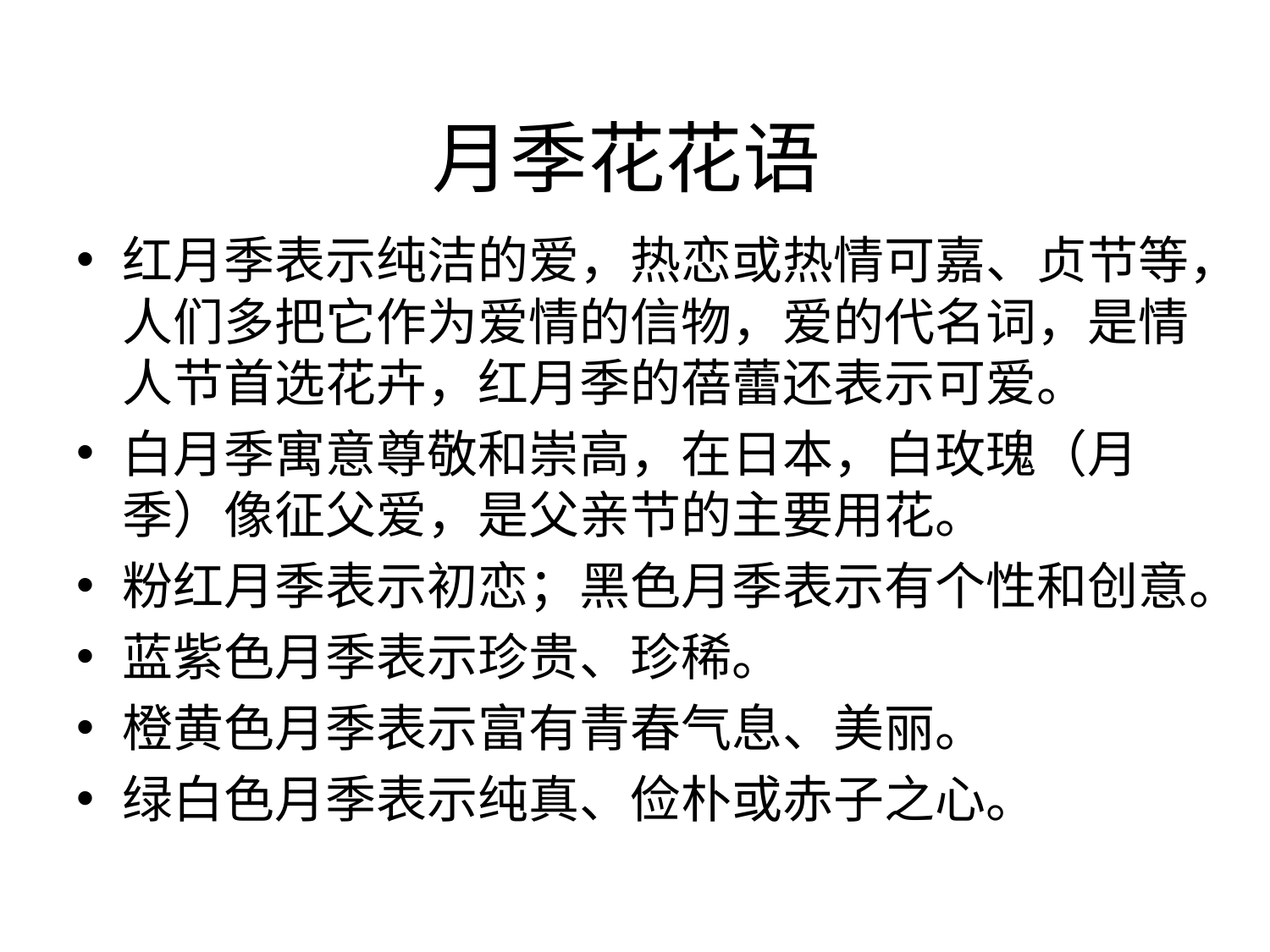

# 月季花花语
红月季表示纯洁的爱，热恋或热情可嘉、贞节等，人们多把它作为爱情的信物，爱的代名词，是情人节首选花卉，红月季的蓓蕾还表示可爱。
白月季寓意尊敬和崇高，在日本，白玫瑰（月季）像征父爱，是父亲节的主要用花。
粉红月季表示初恋；黑色月季表示有个性和创意。
蓝紫色月季表示珍贵、珍稀。
橙黄色月季表示富有青春气息、美丽。
绿白色月季表示纯真、俭朴或赤子之心。